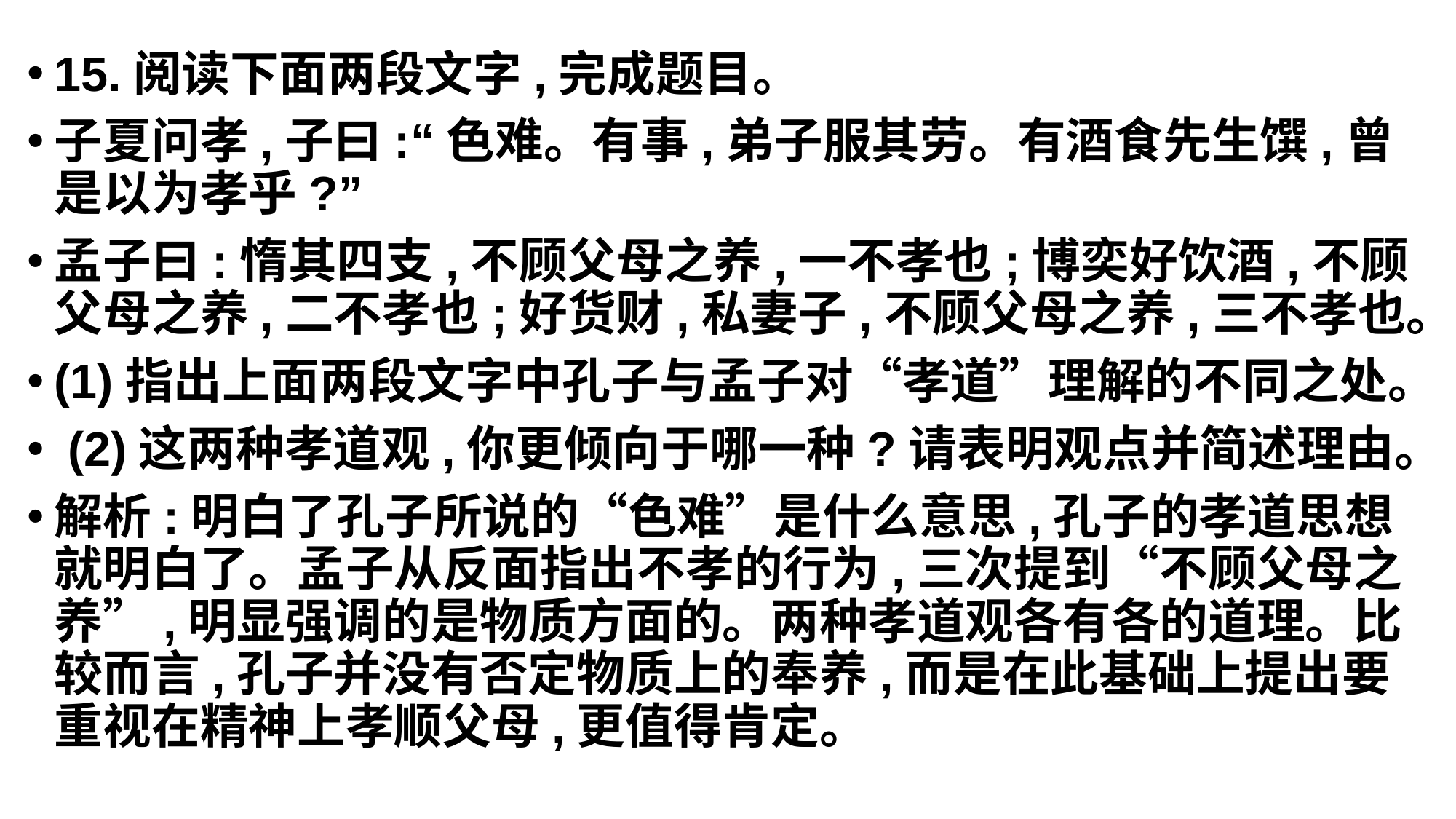

15.阅读下面两段文字,完成题目。
子夏问孝,子曰:“色难。有事,弟子服其劳。有酒食先生馔,曾是以为孝乎?”
孟子曰:惰其四支,不顾父母之养,一不孝也;博奕好饮酒,不顾父母之养,二不孝也;好货财,私妻子,不顾父母之养,三不孝也。
(1)指出上面两段文字中孔子与孟子对“孝道”理解的不同之处。
 (2)这两种孝道观,你更倾向于哪一种?请表明观点并简述理由。
解析:明白了孔子所说的“色难”是什么意思,孔子的孝道思想就明白了。孟子从反面指出不孝的行为,三次提到“不顾父母之养”,明显强调的是物质方面的。两种孝道观各有各的道理。比较而言,孔子并没有否定物质上的奉养,而是在此基础上提出要重视在精神上孝顺父母,更值得肯定。

#